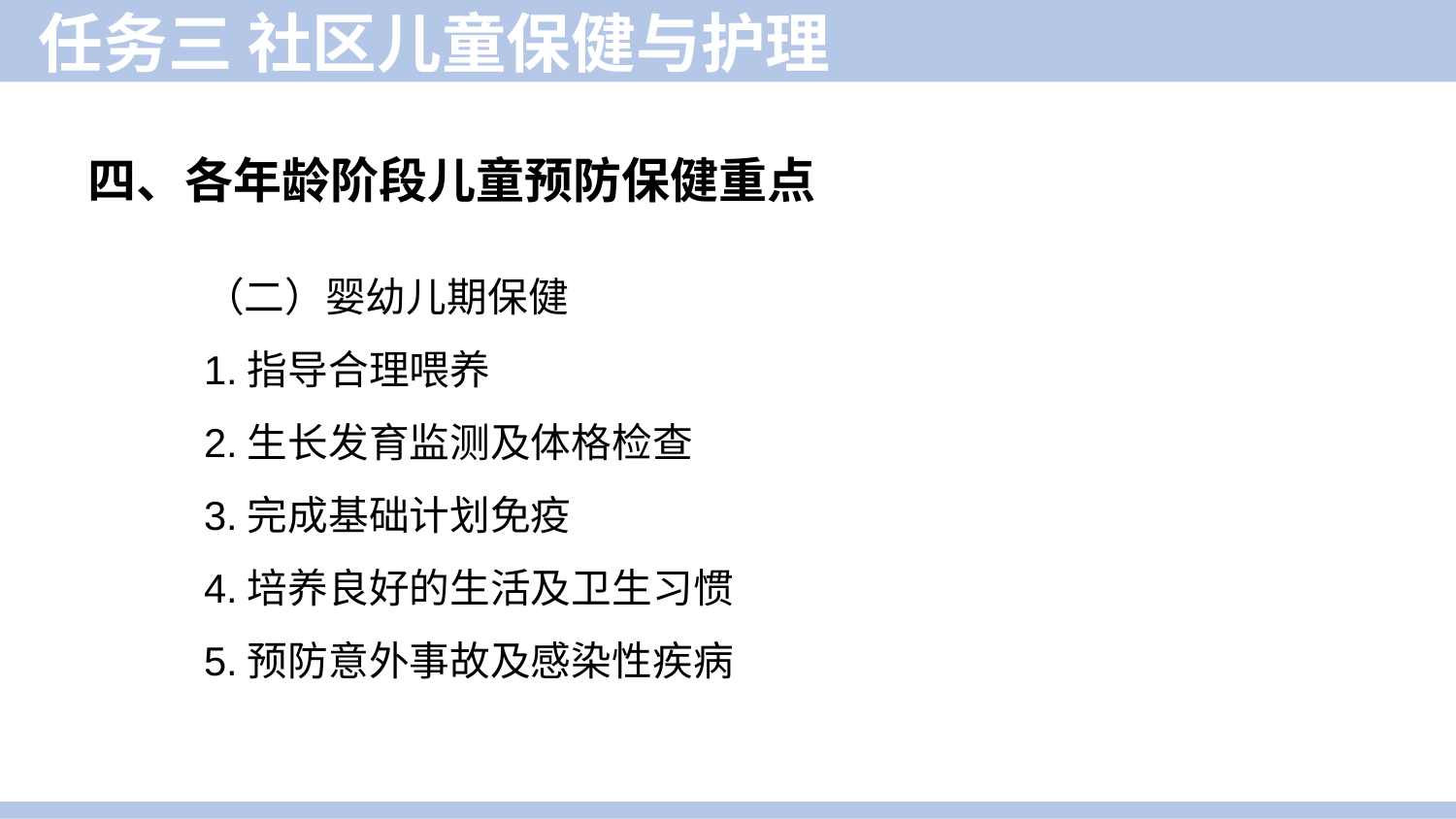

任务三 社区儿童保健与护理
四、各年龄阶段儿童预防保健重点
（二）婴幼儿期保健
1.指导合理喂养
2.生长发育监测及体格检查
3.完成基础计划免疫
4.培养良好的生活及卫生习惯
5.预防意外事故及感染性疾病